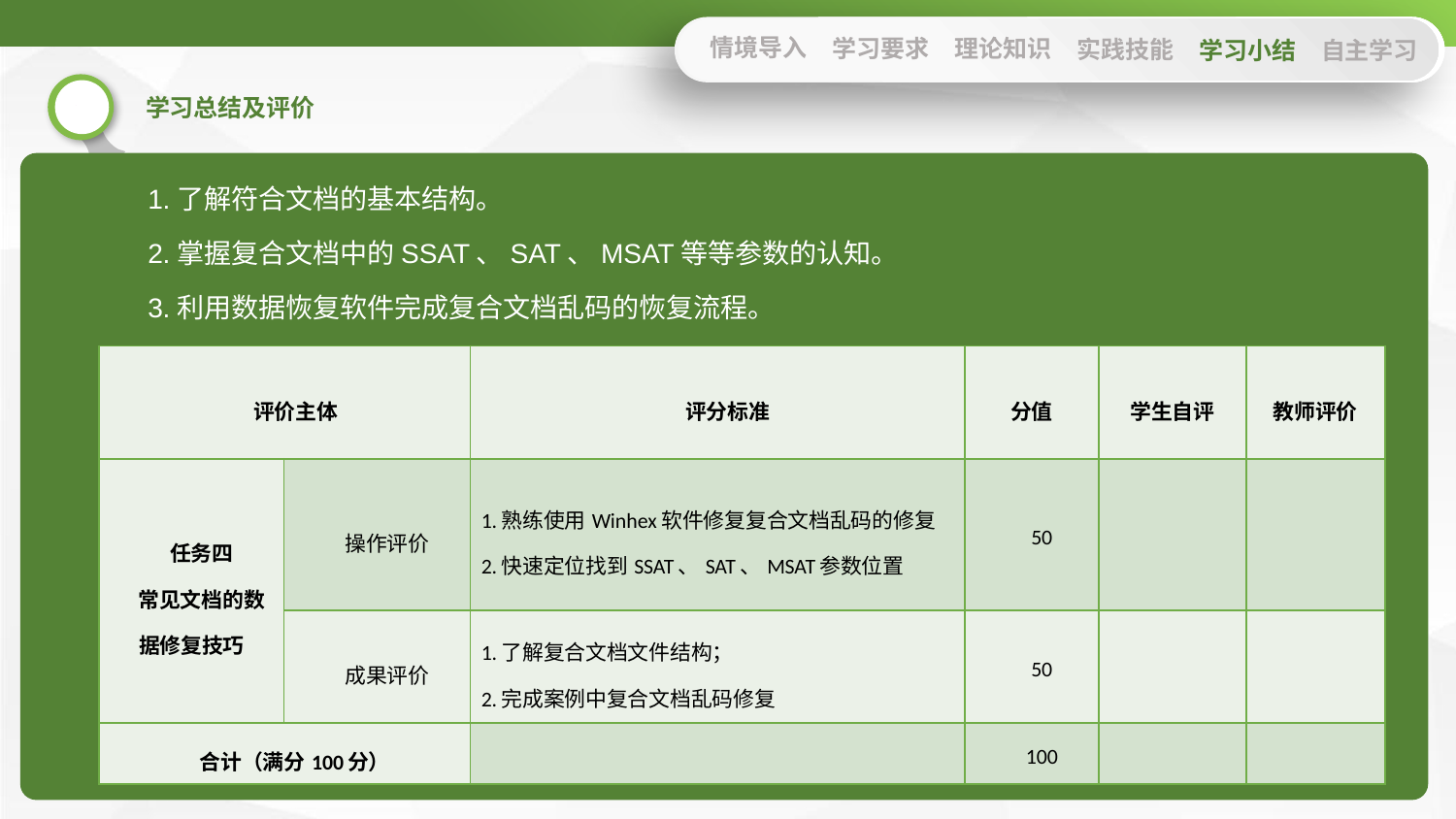

情境导入
学习要求
理论知识
实践技能
学习小结
自主学习
1.了解符合文档的基本结构。
2.掌握复合文档中的SSAT、SAT、MSAT等等参数的认知。
3.利用数据恢复软件完成复合文档乱码的恢复流程。
| 评价主体 |  | 评分标准 | 分值 | 学生自评 | 教师评价 |
| --- | --- | --- | --- | --- | --- |
| 任务四 常见文档的数据修复技巧 | 操作评价 | 1.熟练使用Winhex软件修复复合文档乱码的修复 2.快速定位找到SSAT、SAT、MSAT参数位置 | 50 |  |  |
|  | 成果评价 | 1.了解复合文档文件结构； 2.完成案例中复合文档乱码修复 | 50 |  |  |
| 合计（满分100分） |  |  | 100 |  |  |